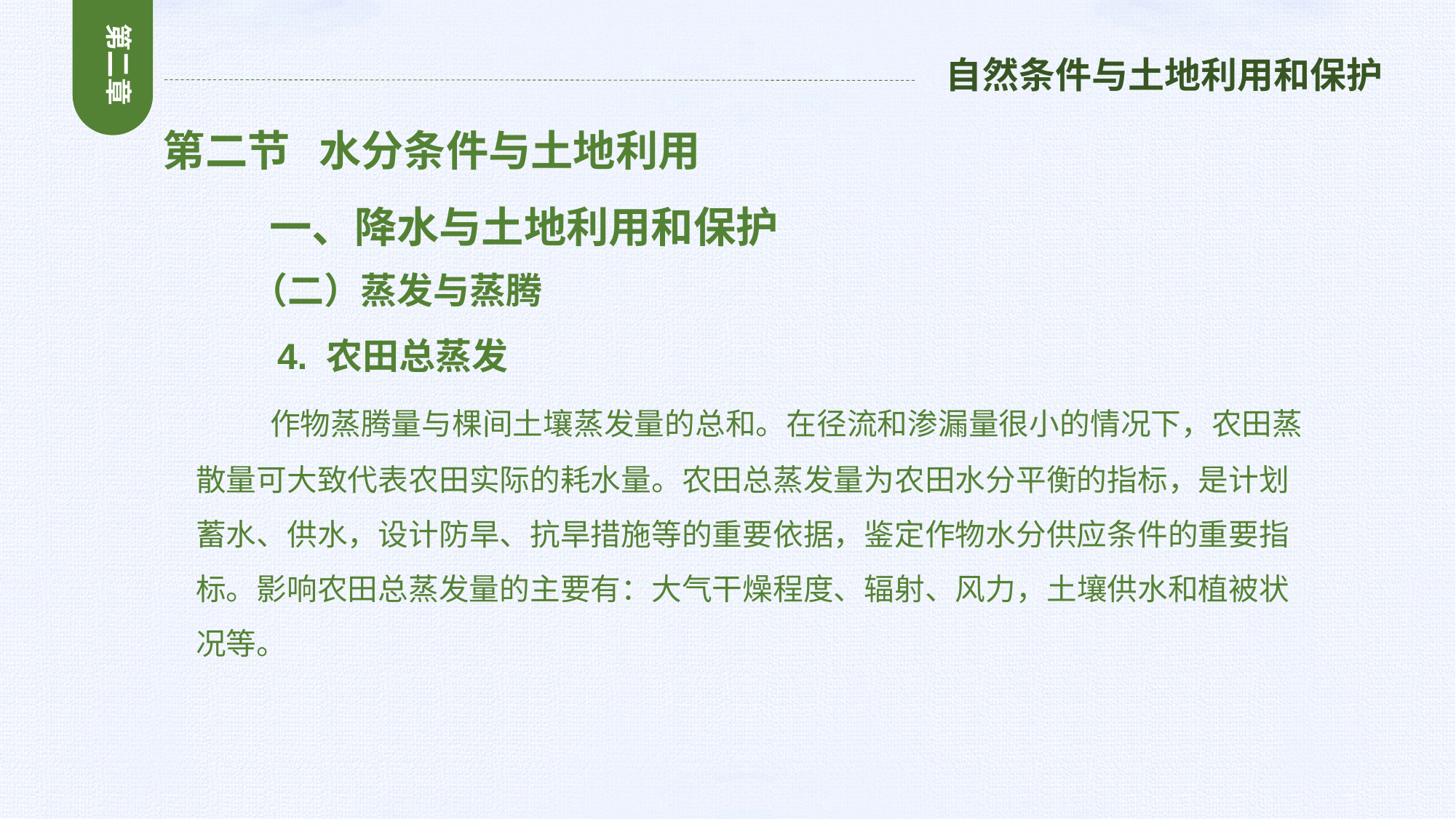

第二章
自然条件与土地利用和保护
第二节   水分条件与土地利用
          一、降水与土地利用和保护
       （二）蒸发与蒸腾
        4. 农田总蒸发
        作物蒸腾量与棵间土壤蒸发量的总和。在径流和渗漏量很小的情况下，农田蒸散量可大致代表农田实际的耗水量。农田总蒸发量为农田水分平衡的指标，是计划蓄水、供水，设计防旱、抗旱措施等的重要依据，鉴定作物水分供应条件的重要指标。影响农田总蒸发量的主要有：大气干燥程度、辐射、风力，土壤供水和植被状况等。